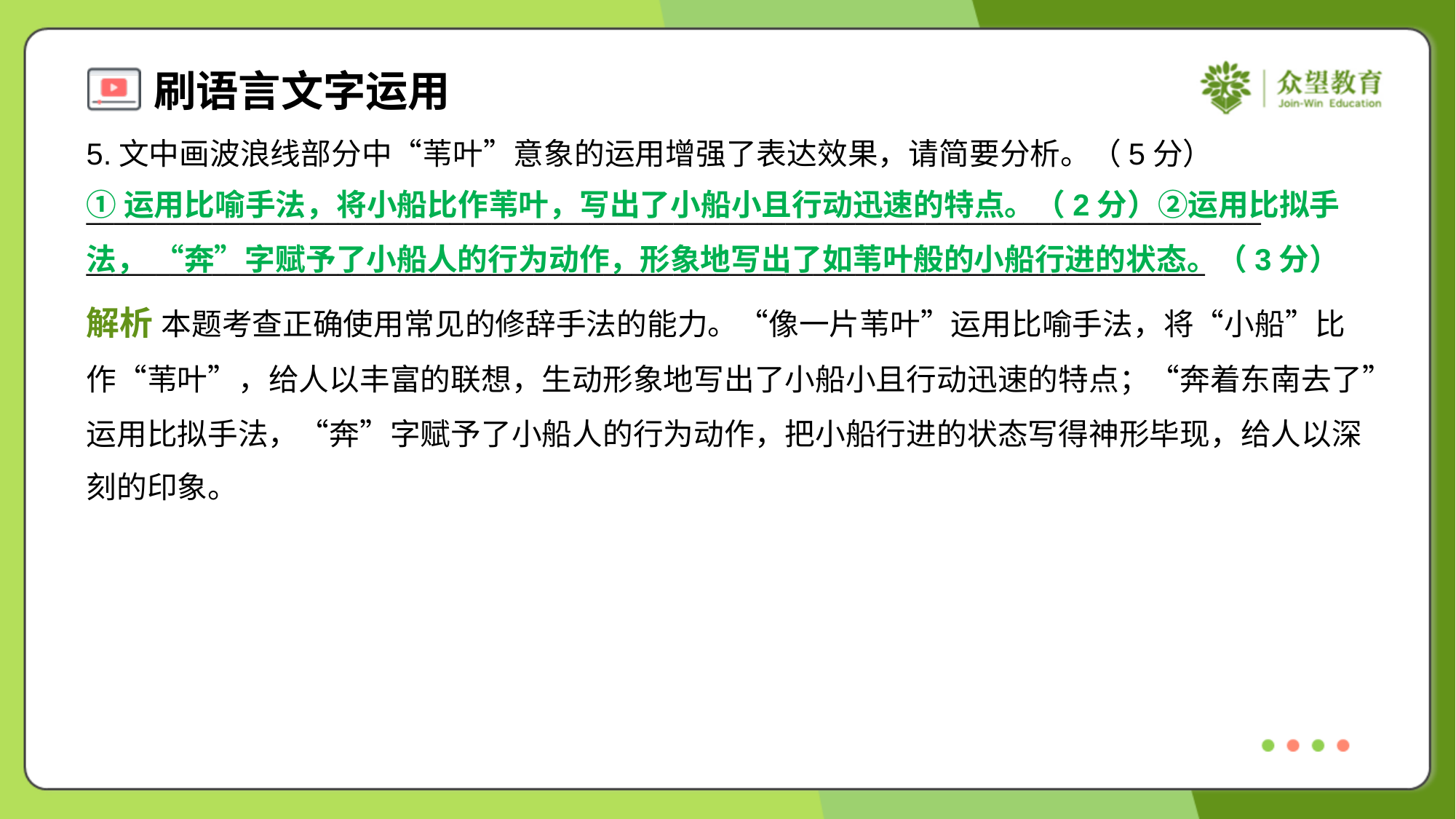

5.文中画波浪线部分中“苇叶”意象的运用增强了表达效果，请简要分析。（5分）
____________________________________________________________________________________
________________________________________________________________________________
①运用比喻手法，将小船比作苇叶，写出了小船小且行动迅速的特点。（2分）②运用比拟手法， “奔”字赋予了小船人的行为动作，形象地写出了如苇叶般的小船行进的状态。（3分）
解析 本题考查正确使用常见的修辞手法的能力。“像一片苇叶”运用比喻手法，将“小船”比
作“苇叶”，给人以丰富的联想，生动形象地写出了小船小且行动迅速的特点；“奔着东南去了”
运用比拟手法，“奔”字赋予了小船人的行为动作，把小船行进的状态写得神形毕现，给人以深
刻的印象。